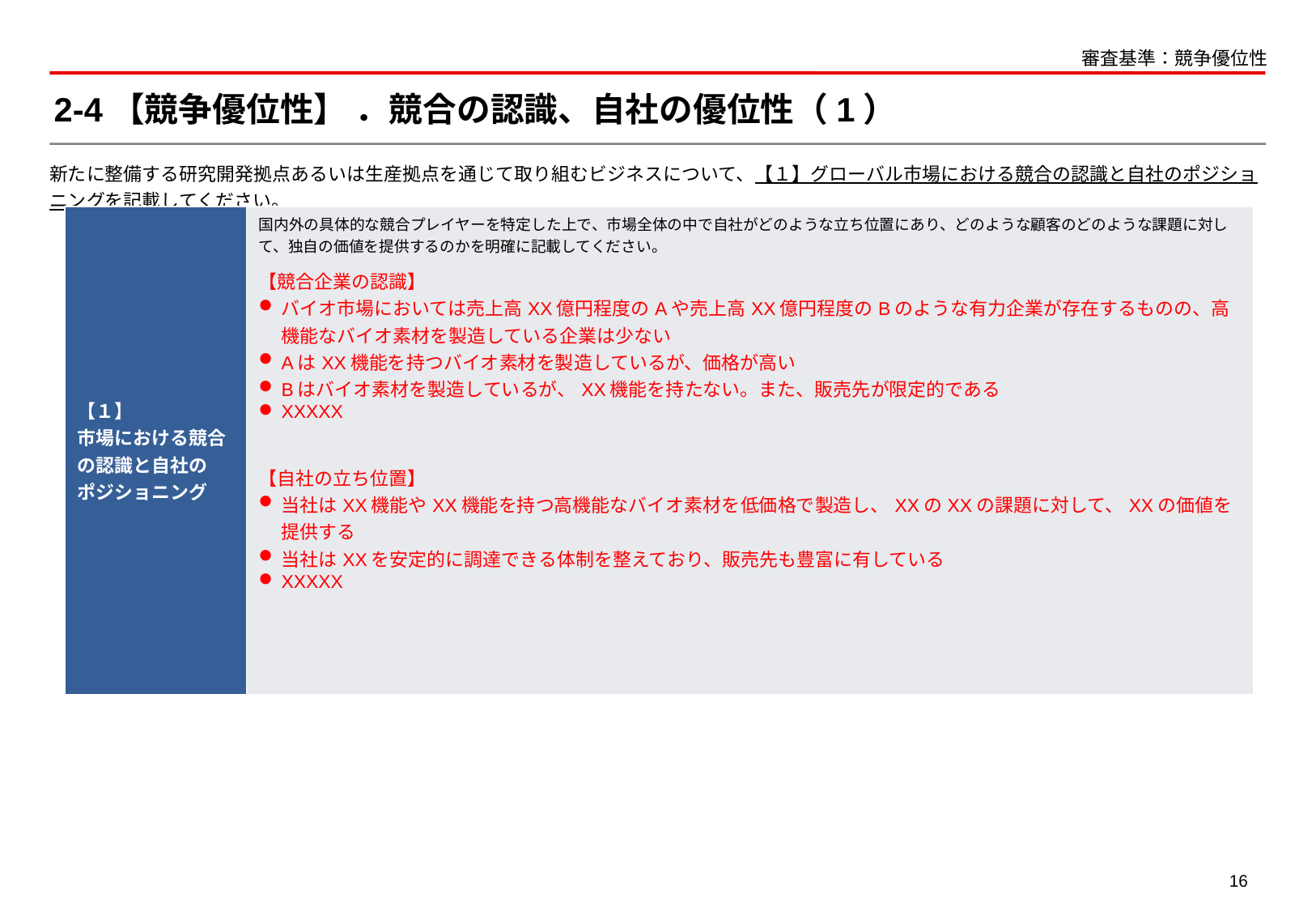

審査基準：競争優位性
# 2-4【競争優位性】 ．競合の認識、自社の優位性（1）
新たに整備する研究開発拠点あるいは生産拠点を通じて取り組むビジネスについて、【１】グローバル市場における競合の認識と自社のポジショニングを記載してください。
| 【１】 市場における競合の認識と自社の ポジショニング | 国内外の具体的な競合プレイヤーを特定した上で、市場全体の中で自社がどのような立ち位置にあり、どのような顧客のどのような課題に対して、独自の価値を提供するのかを明確に記載してください。 【競合企業の認識】 バイオ市場においては売上高XX億円程度のAや売上高XX億円程度のBのような有力企業が存在するものの、高機能なバイオ素材を製造している企業は少ない AはXX機能を持つバイオ素材を製造しているが、価格が高い Bはバイオ素材を製造しているが、XX機能を持たない。また、販売先が限定的である XXXXX 【自社の立ち位置】 当社はXX機能やXX機能を持つ高機能なバイオ素材を低価格で製造し、XXのXXの課題に対して、XXの価値を提供する 当社はXXを安定的に調達できる体制を整えており、販売先も豊富に有している XXXXX |
| --- | --- |